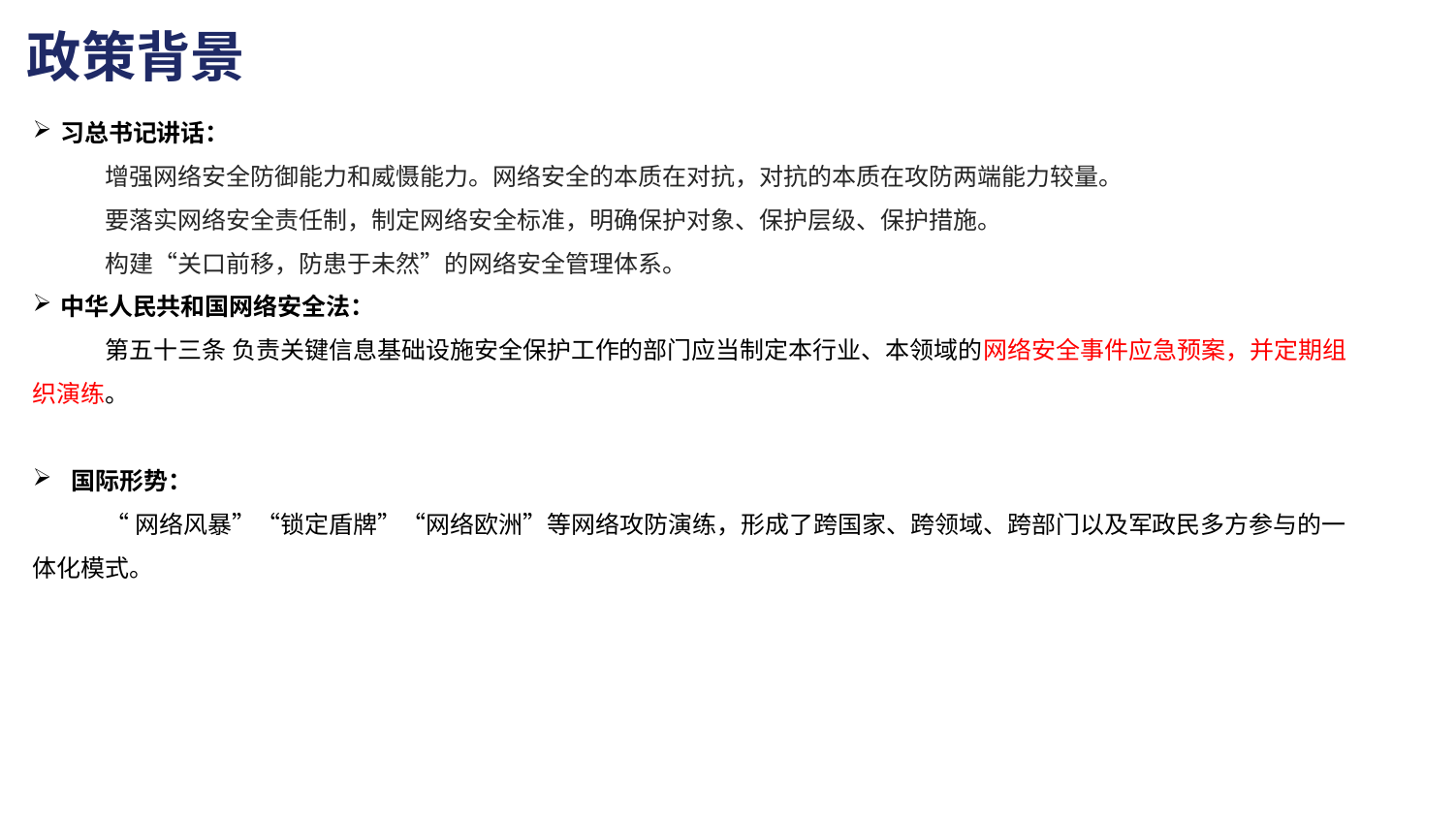

政策背景
习总书记讲话：
增强网络安全防御能力和威慑能力。网络安全的本质在对抗，对抗的本质在攻防两端能力较量。
要落实网络安全责任制，制定网络安全标准，明确保护对象、保护层级、保护措施。
构建“关口前移，防患于未然”的网络安全管理体系。
中华人民共和国网络安全法：
第五十三条 负责关键信息基础设施安全保护工作的部门应当制定本行业、本领域的网络安全事件应急预案，并定期组织演练。

 国际形势：
“网络风暴”“锁定盾牌”“网络欧洲”等网络攻防演练，形成了跨国家、跨领域、跨部门以及军政民多方参与的一体化模式。